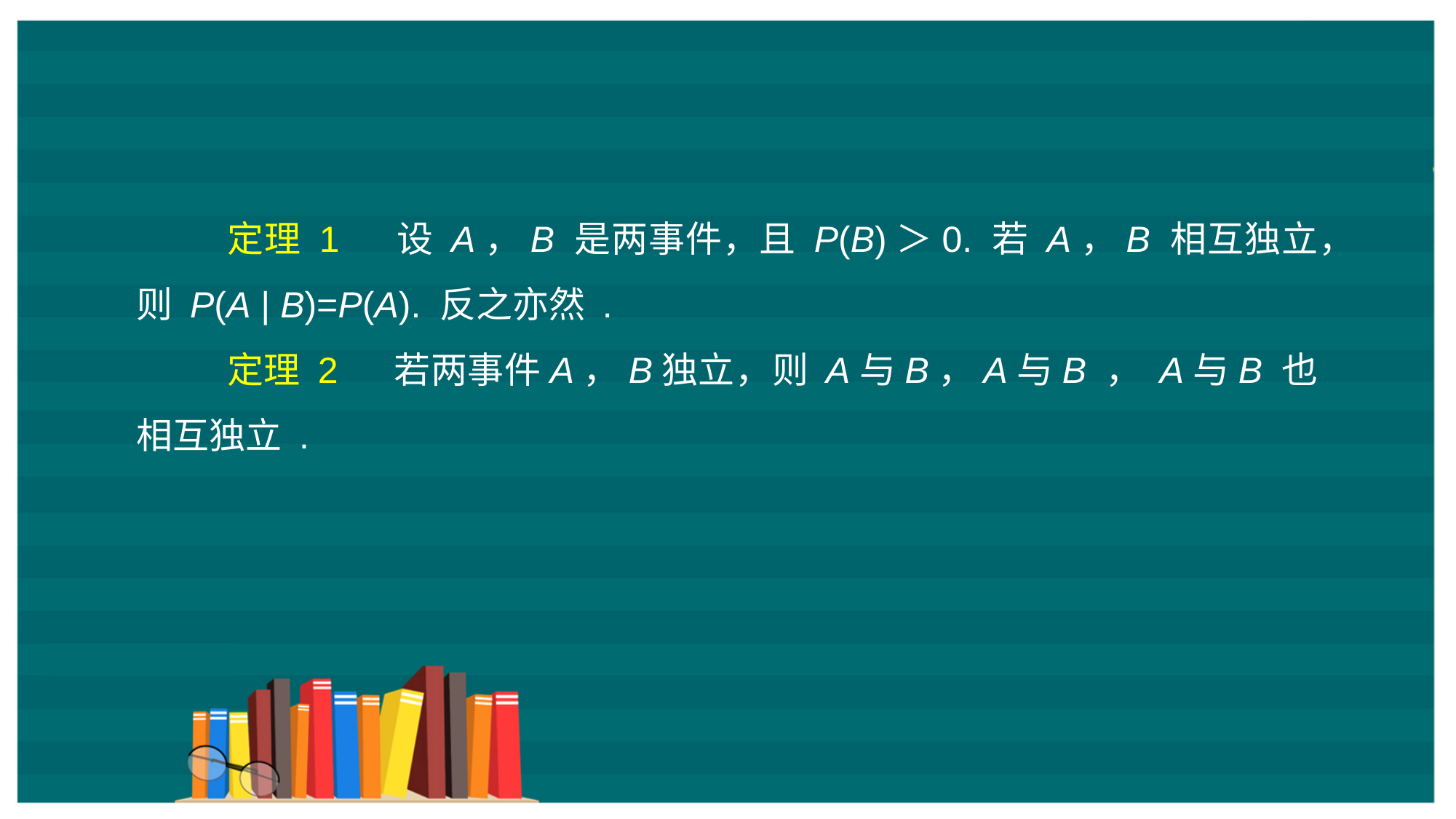

定理 1 　设 A，B 是两事件，且 P(B)＞0. 若 A，B 相互独立，则 P(A | B)=P(A). 反之亦然 .
 定理 2 　若两事件A，B独立，则 A与B，A与B ， A与B 也相互独立 .